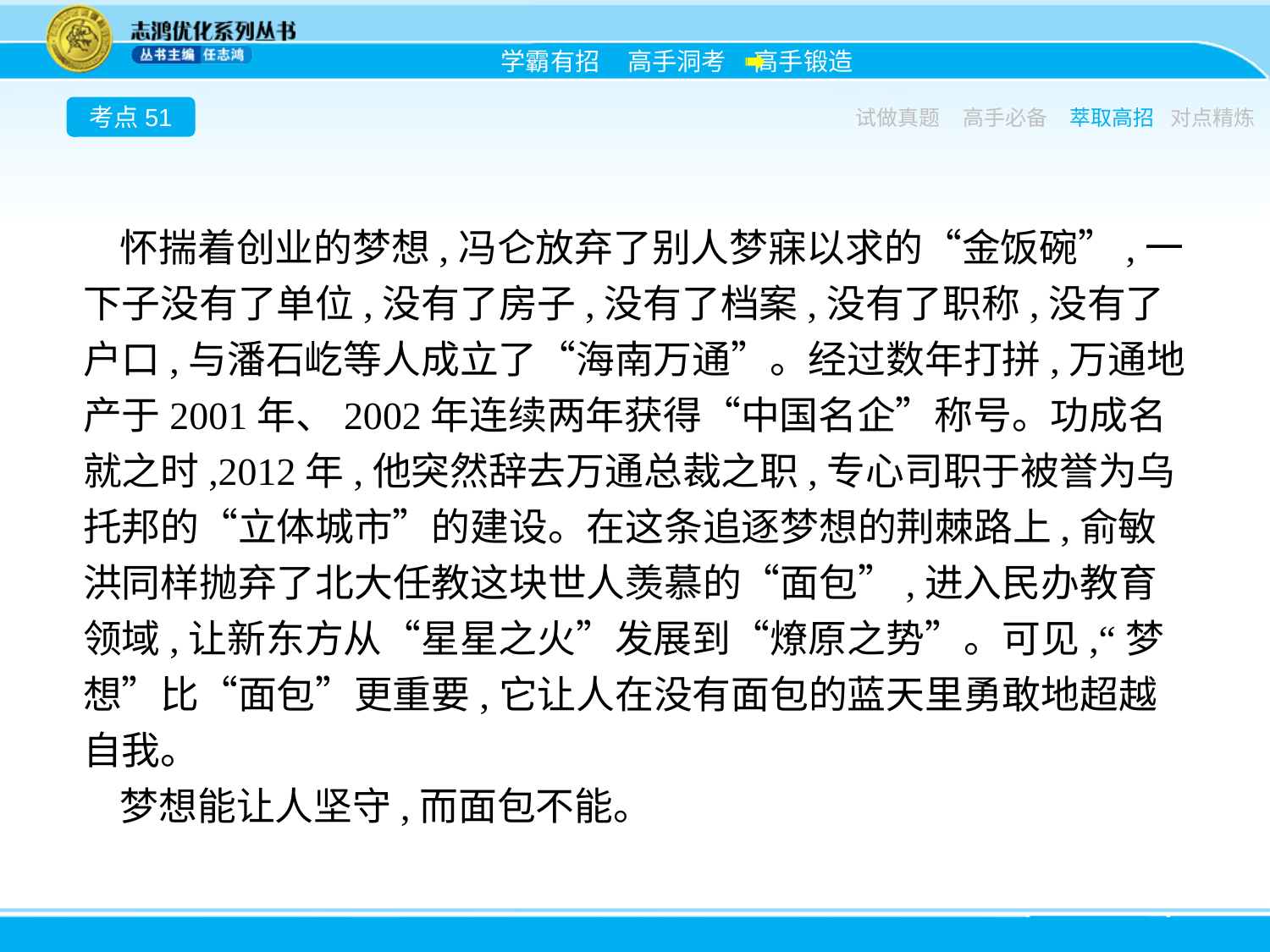

考点51
试做真题
高手必备
萃取高招
对点精炼
怀揣着创业的梦想,冯仑放弃了别人梦寐以求的“金饭碗”,一下子没有了单位,没有了房子,没有了档案,没有了职称,没有了户口,与潘石屹等人成立了“海南万通”。经过数年打拼,万通地产于2001年、2002年连续两年获得“中国名企”称号。功成名就之时,2012年,他突然辞去万通总裁之职,专心司职于被誉为乌托邦的“立体城市”的建设。在这条追逐梦想的荆棘路上,俞敏洪同样抛弃了北大任教这块世人羡慕的“面包”,进入民办教育领域,让新东方从“星星之火”发展到“燎原之势”。可见,“梦想”比“面包”更重要,它让人在没有面包的蓝天里勇敢地超越自我。
梦想能让人坚守,而面包不能。